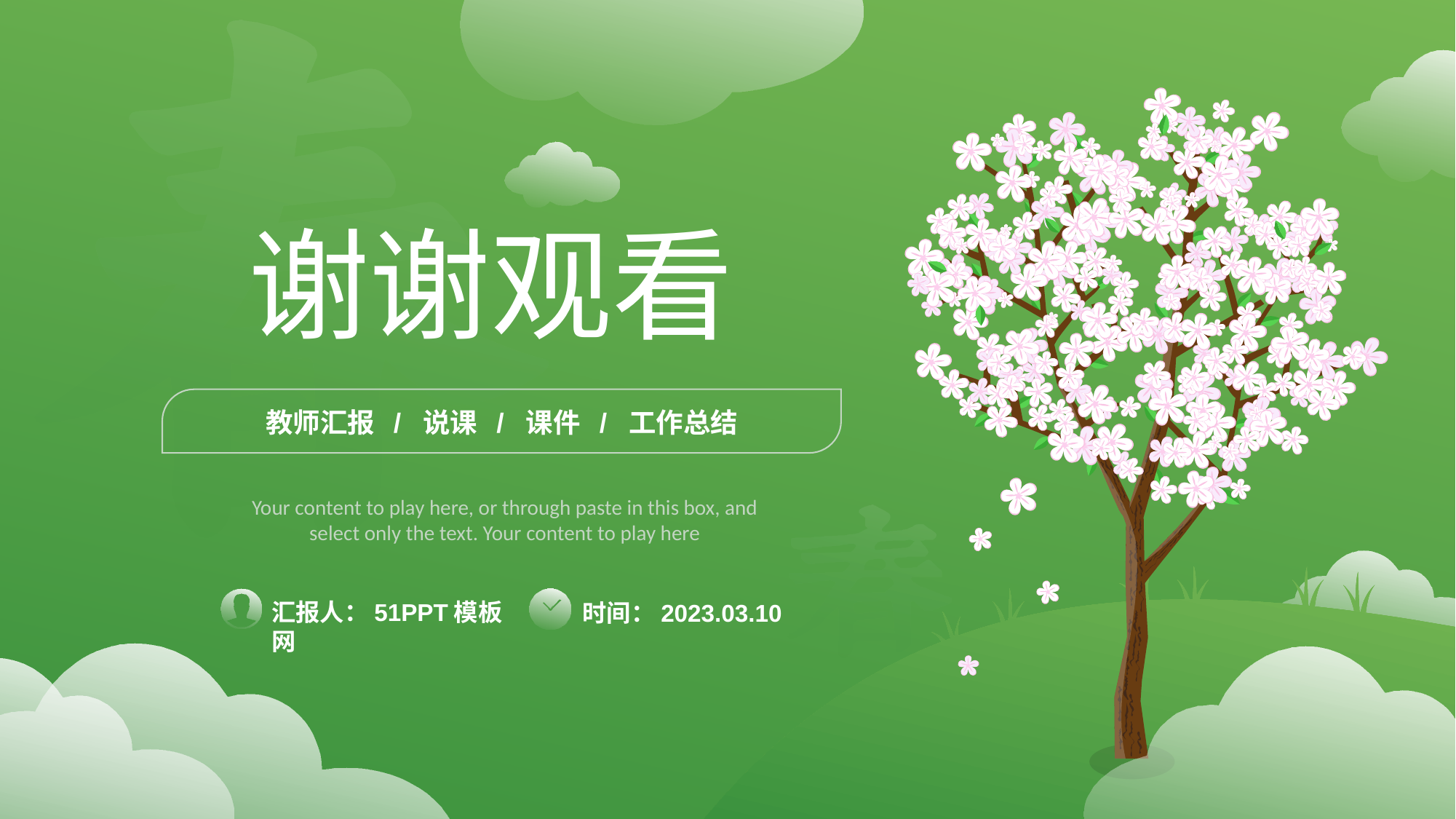

谢谢观看

教师汇报  /  说课  /  课件  /  工作总结
Your content to play here, or through paste in this box, and select only the text. Your content to play here

汇报人：51PPT模板网
时间：2023.03.10